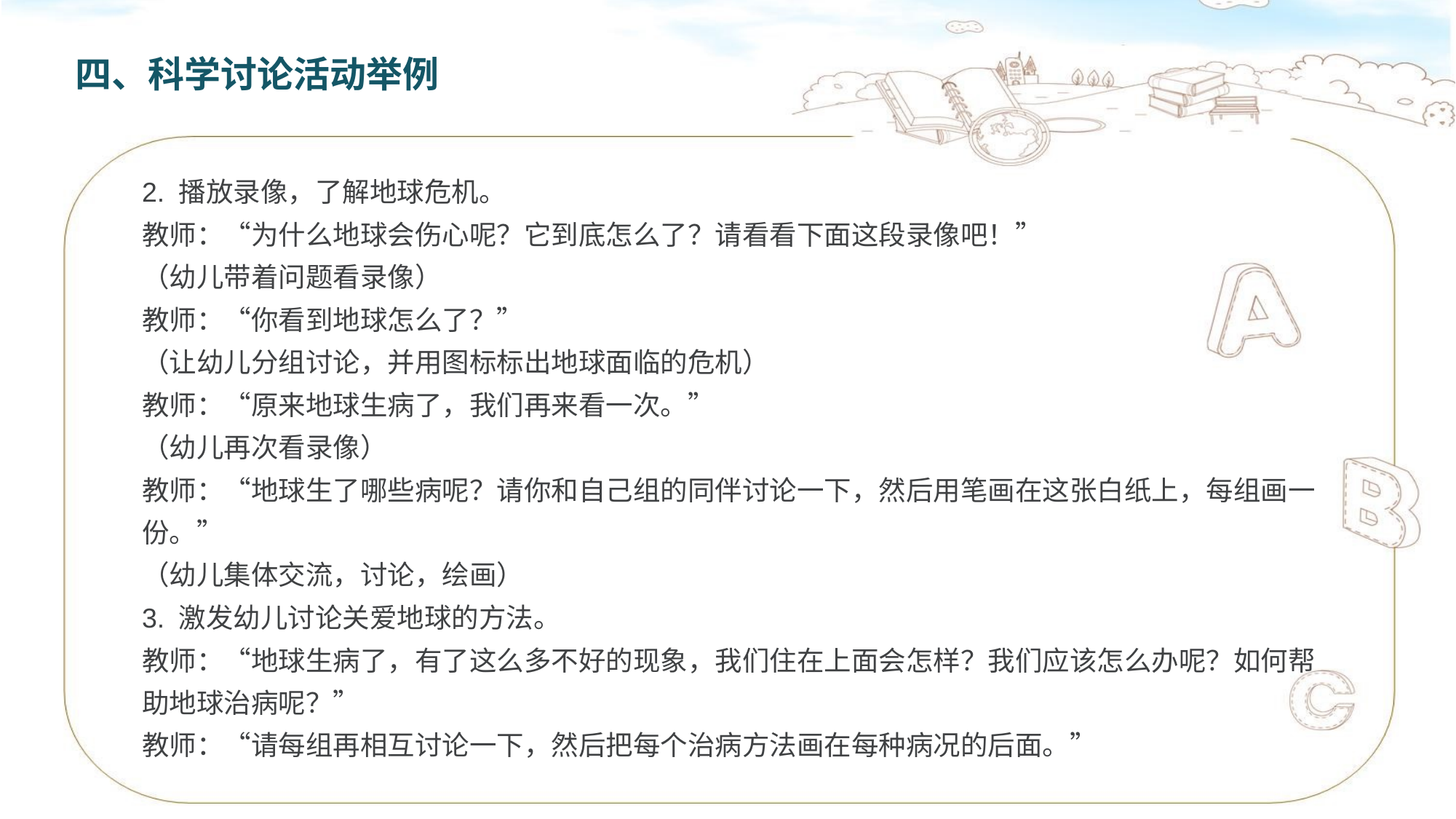

四、科学讨论活动举例
2. 播放录像，了解地球危机。
教师：“为什么地球会伤心呢？它到底怎么了？请看看下面这段录像吧！”
（幼儿带着问题看录像）
教师：“你看到地球怎么了？”
（让幼儿分组讨论，并用图标标出地球面临的危机）
教师：“原来地球生病了，我们再来看一次。”
（幼儿再次看录像）
教师：“地球生了哪些病呢？请你和自己组的同伴讨论一下，然后用笔画在这张白纸上，每组画一份。”
（幼儿集体交流，讨论，绘画）
3. 激发幼儿讨论关爱地球的方法。
教师：“地球生病了，有了这么多不好的现象，我们住在上面会怎样？我们应该怎么办呢？如何帮助地球治病呢？”
教师：“请每组再相互讨论一下，然后把每个治病方法画在每种病况的后面。”